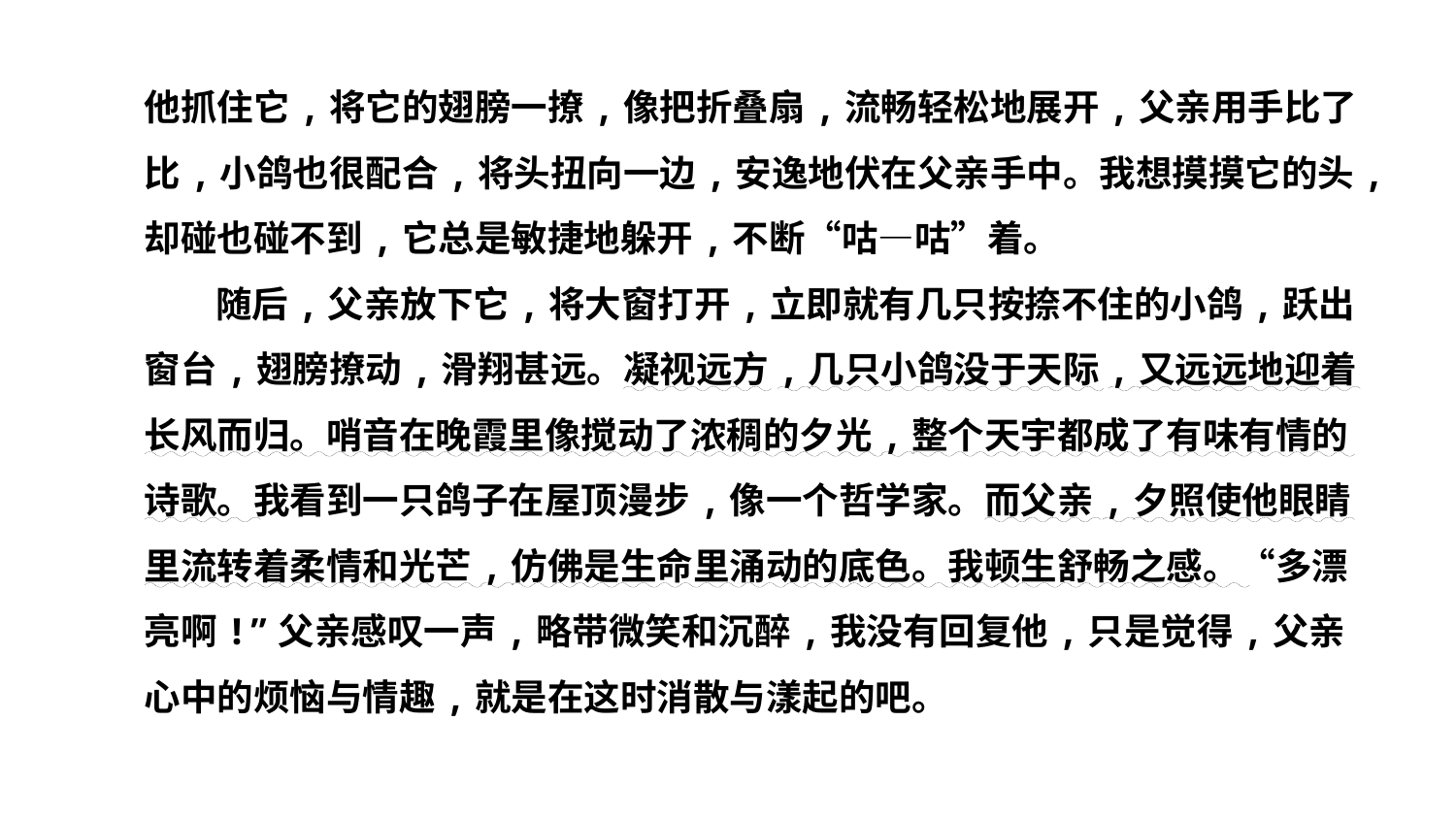

他抓住它,将它的翅膀一撩,像把折叠扇,流畅轻松地展开,父亲用手比了比,小鸽也很配合,将头扭向一边,安逸地伏在父亲手中。我想摸摸它的头,却碰也碰不到,它总是敏捷地躲开,不断“咕—咕”着。
随后,父亲放下它,将大窗打开,立即就有几只按捺不住的小鸽,跃出窗台,翅膀撩动,滑翔甚远。凝视远方,几只小鸽没于天际,又远远地迎着长风而归。哨音在晚霞里像搅动了浓稠的夕光,整个天宇都成了有味有情的诗歌。我看到一只鸽子在屋顶漫步,像一个哲学家。而父亲,夕照使他眼睛里流转着柔情和光芒,仿佛是生命里涌动的底色。我顿生舒畅之感。“多漂亮啊!”父亲感叹一声,略带微笑和沉醉,我没有回复他,只是觉得,父亲心中的烦恼与情趣,就是在这时消散与漾起的吧。